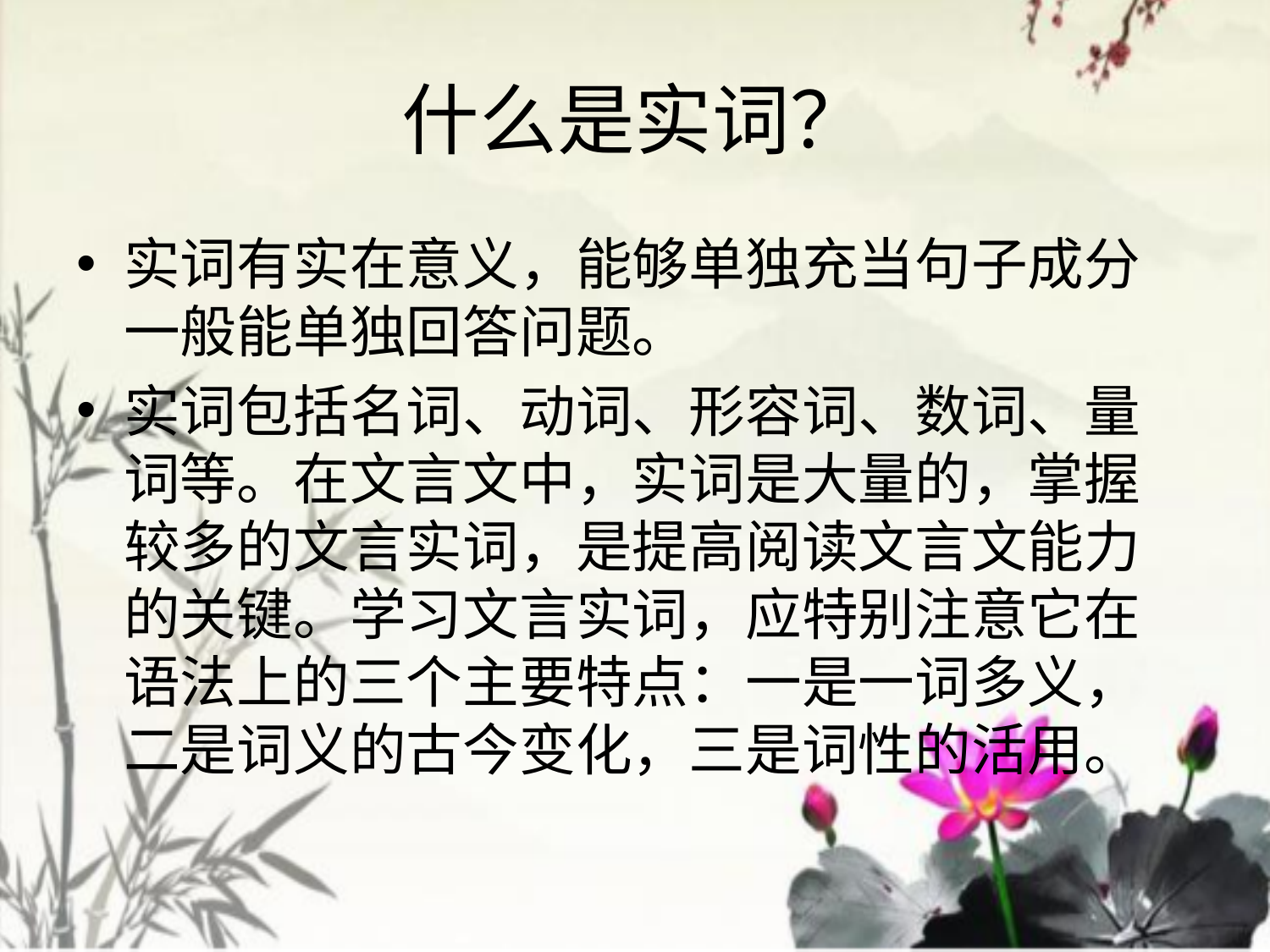

# 什么是实词？
实词有实在意义，能够单独充当句子成分一般能单独回答问题。
实词包括名词、动词、形容词、数词、量词等。在文言文中，实词是大量的，掌握较多的文言实词，是提高阅读文言文能力的关键。学习文言实词，应特别注意它在语法上的三个主要特点：一是一词多义，二是词义的古今变化，三是词性的活用。